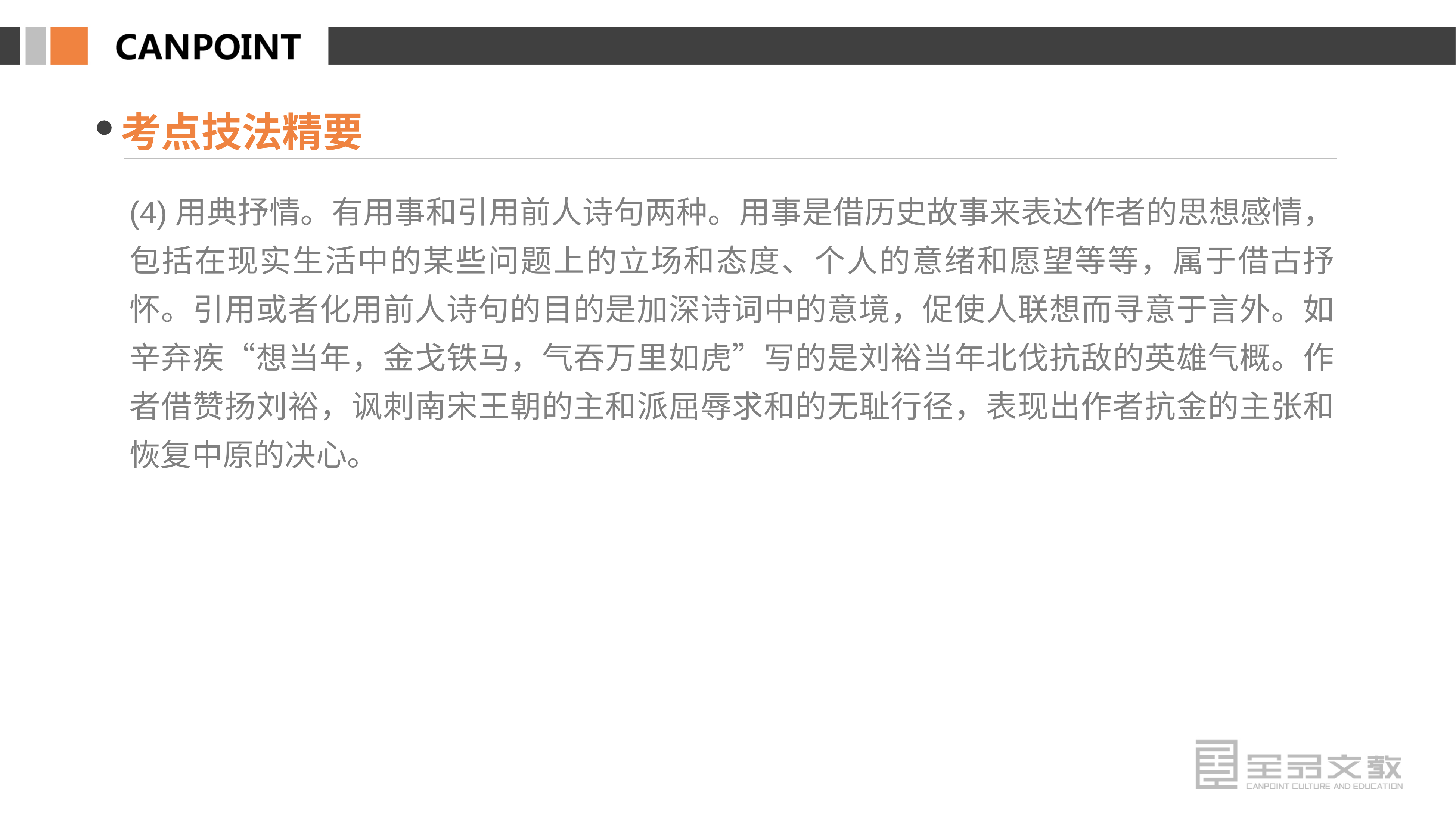

考点技法精要

(4)用典抒情。有用事和引用前人诗句两种。用事是借历史故事来表达作者的思想感情，包括在现实生活中的某些问题上的立场和态度、个人的意绪和愿望等等，属于借古抒怀。引用或者化用前人诗句的目的是加深诗词中的意境，促使人联想而寻意于言外。如辛弃疾“想当年，金戈铁马，气吞万里如虎”写的是刘裕当年北伐抗敌的英雄气概。作者借赞扬刘裕，讽刺南宋王朝的主和派屈辱求和的无耻行径，表现出作者抗金的主张和恢复中原的决心。